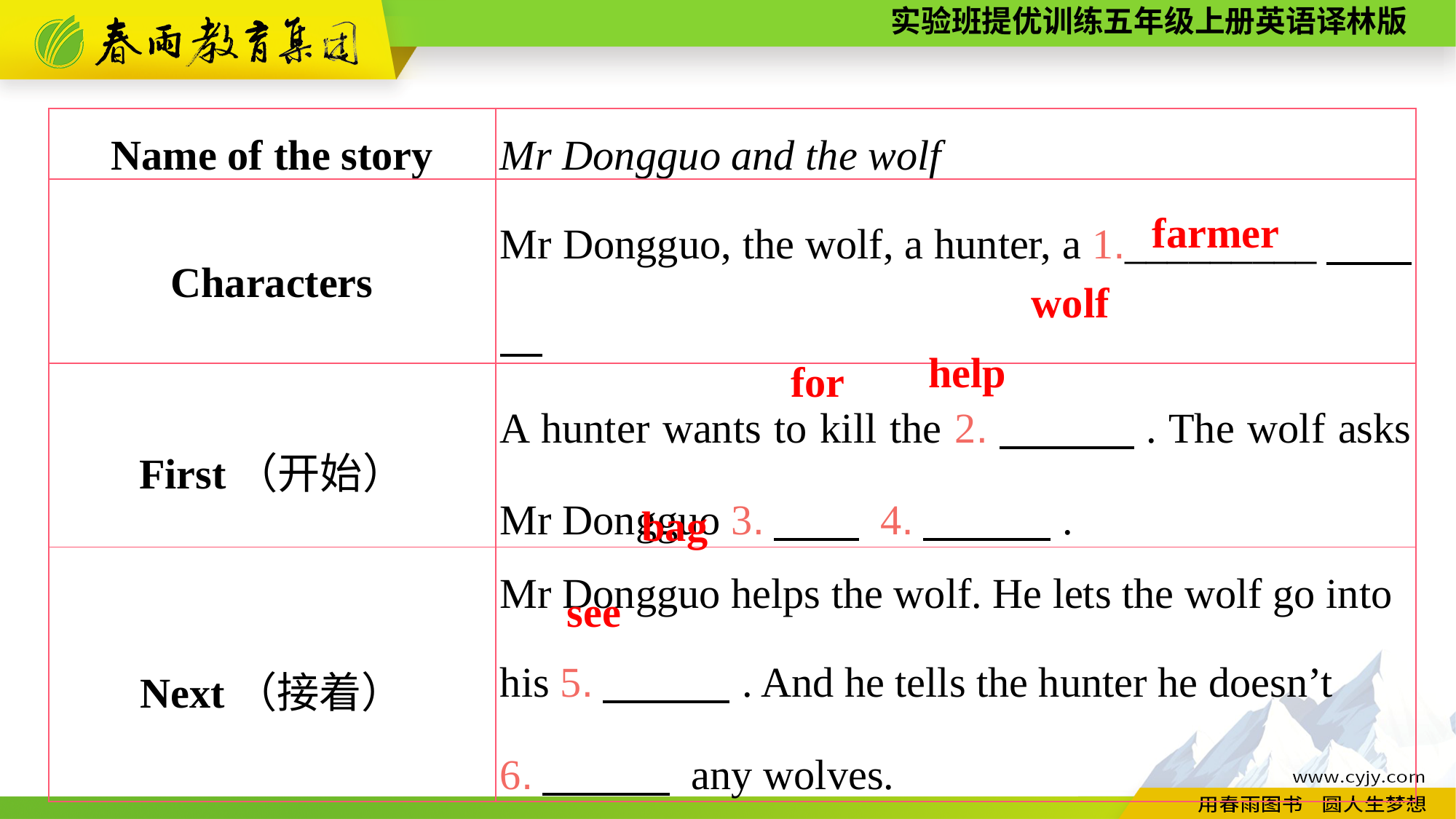

| Name of the story | Mr Dongguo and the wolf |
| --- | --- |
| Characters | Mr Dongguo, the wolf, a hunter, a 1.\_\_\_\_\_\_\_\_\_ |
| First（开始） | A hunter wants to kill the 2.　　　. The wolf asks Mr Dongguo 3.　　 4.　　　. |
| Next（接着） | Mr Dongguo helps the wolf. He lets the wolf go into his 5.　　　. And he tells the hunter he doesn’t 6.　　　 any wolves. |
farmer
wolf
help
for
bag
see